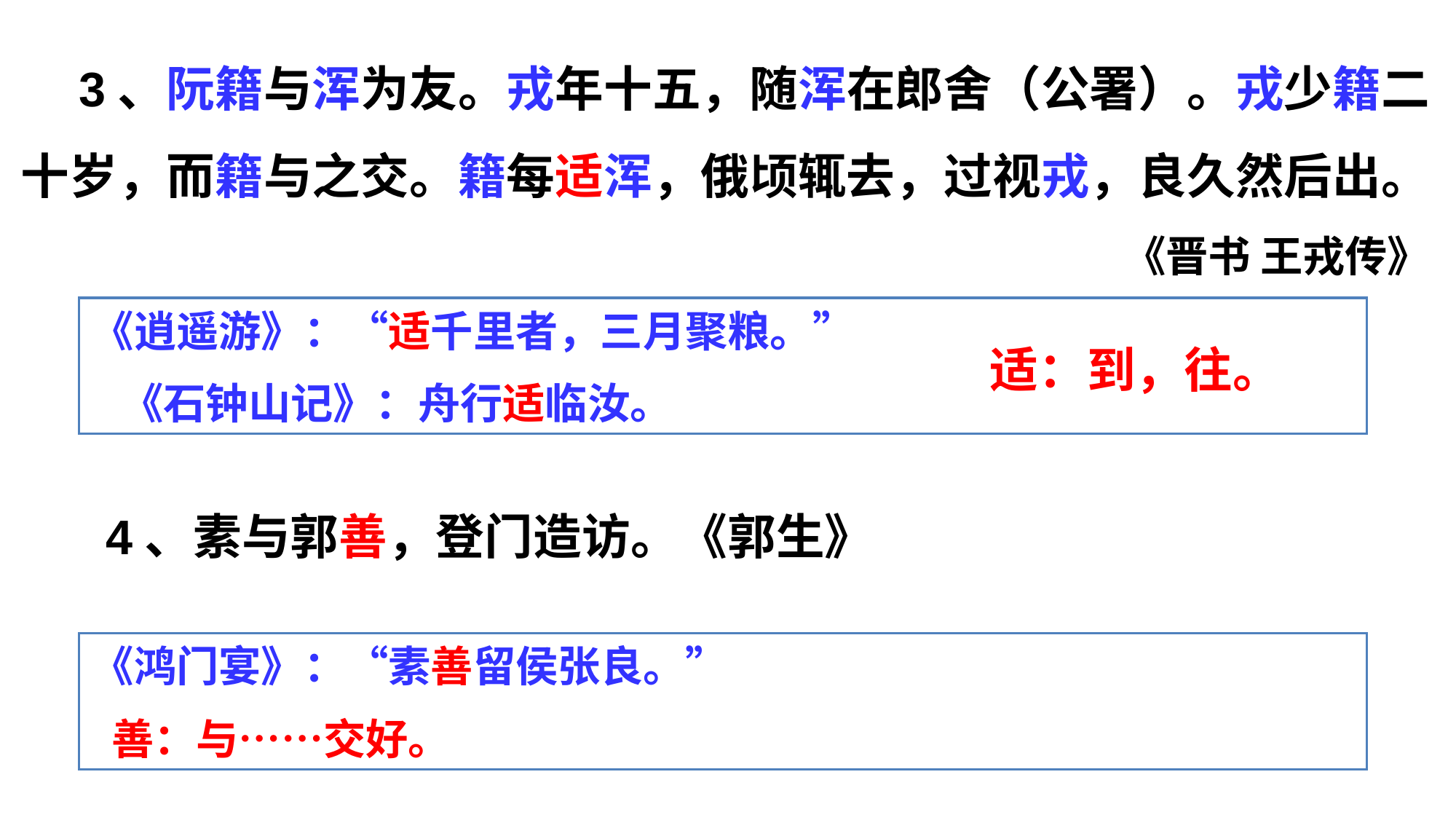

3、阮籍与浑为友。戎年十五，随浑在郎舍（公署）。戎少籍二十岁，而籍与之交。籍每适浑，俄顷辄去，过视戎，良久然后出。
《晋书 王戎传》
《逍遥游》：“适千里者，三月聚粮。”
  《石钟山记》：舟行适临汝。
适：到，往。
4、素与郭善，登门造访。《郭生》
《鸿门宴》：“素善留侯张良。”
 善：与……交好。